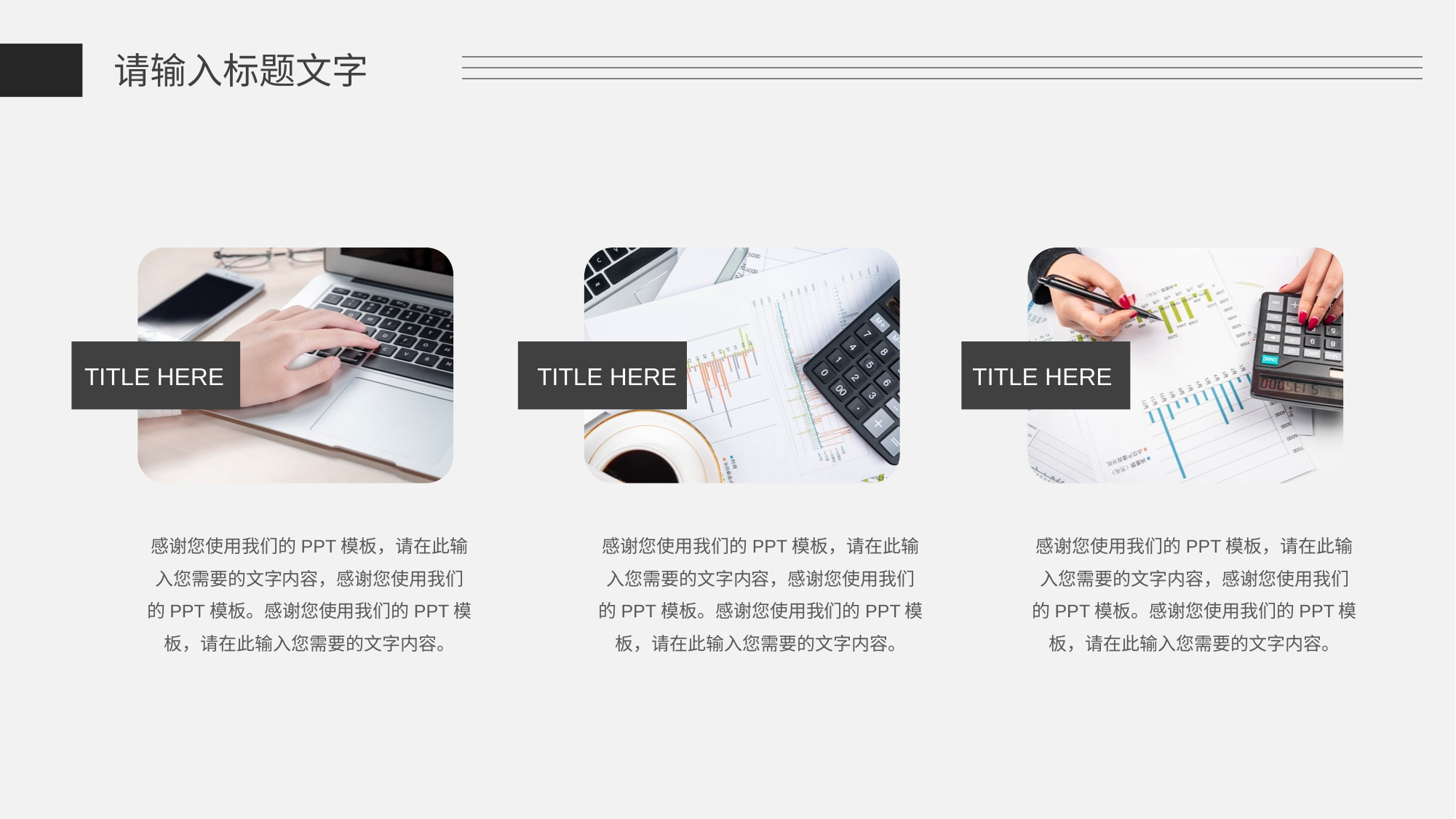

请输入标题文字

TITLE HERE
TITLE HERE
TITLE HERE
感谢您使用我们的PPT模板，请在此输入您需要的文字内容，感谢您使用我们的PPT模板。感谢您使用我们的PPT模板，请在此输入您需要的文字内容。
感谢您使用我们的PPT模板，请在此输入您需要的文字内容，感谢您使用我们的PPT模板。感谢您使用我们的PPT模板，请在此输入您需要的文字内容。
感谢您使用我们的PPT模板，请在此输入您需要的文字内容，感谢您使用我们的PPT模板。感谢您使用我们的PPT模板，请在此输入您需要的文字内容。